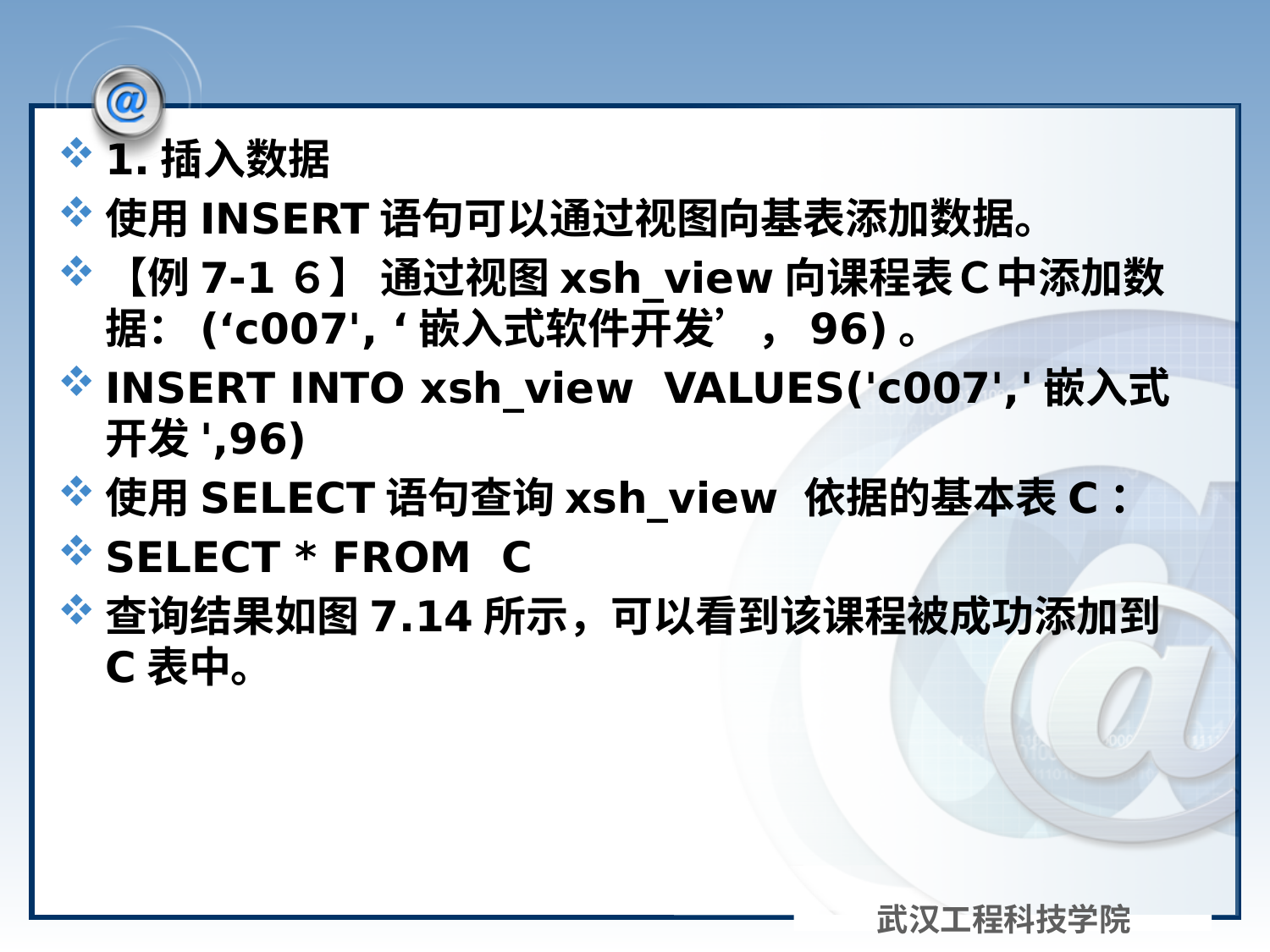

#
1.插入数据
使用INSERT语句可以通过视图向基表添加数据。
【例7-1６】 通过视图xsh_view向课程表Ｃ中添加数据：(‘c007', ‘嵌入式软件开发’，96)。
INSERT INTO xsh_view  VALUES('c007','嵌入式开发',96)
使用SELECT语句查询xsh_view 依据的基本表C：
SELECT * FROM  C
查询结果如图7.14所示，可以看到该课程被成功添加到C表中。

武汉工程科技学院